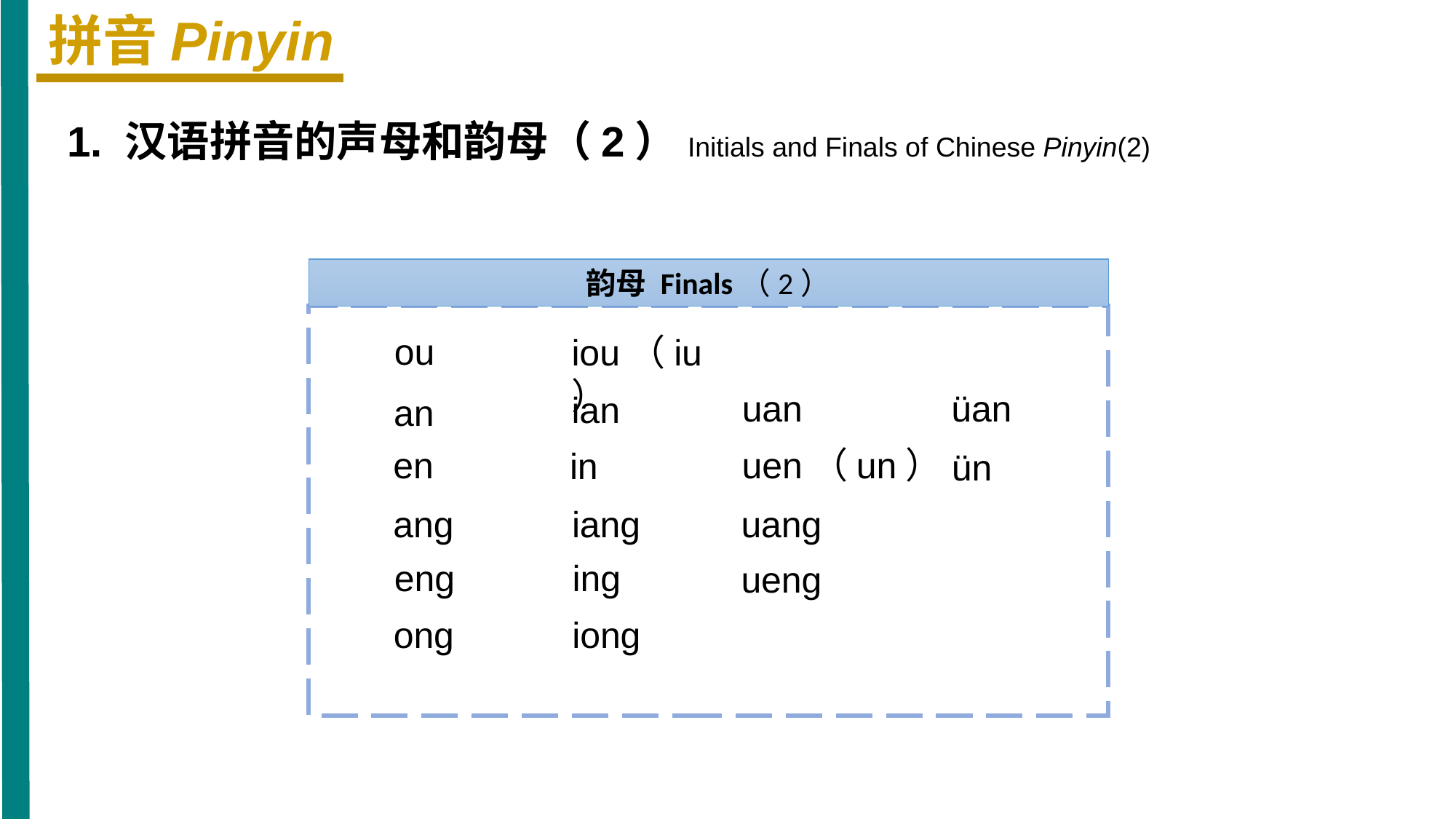

拼音Pinyin
1. 汉语拼音的声母和韵母（2）Initials and Finals of Chinese Pinyin(2)
韵母 Finals（2）

ou
iou（iu）
uan
 üan
ian
an
en
uen（un）
in
 ün
anɡ
ianɡ
uanɡ
enɡ
inɡ
uenɡ
onɡ
ionɡ